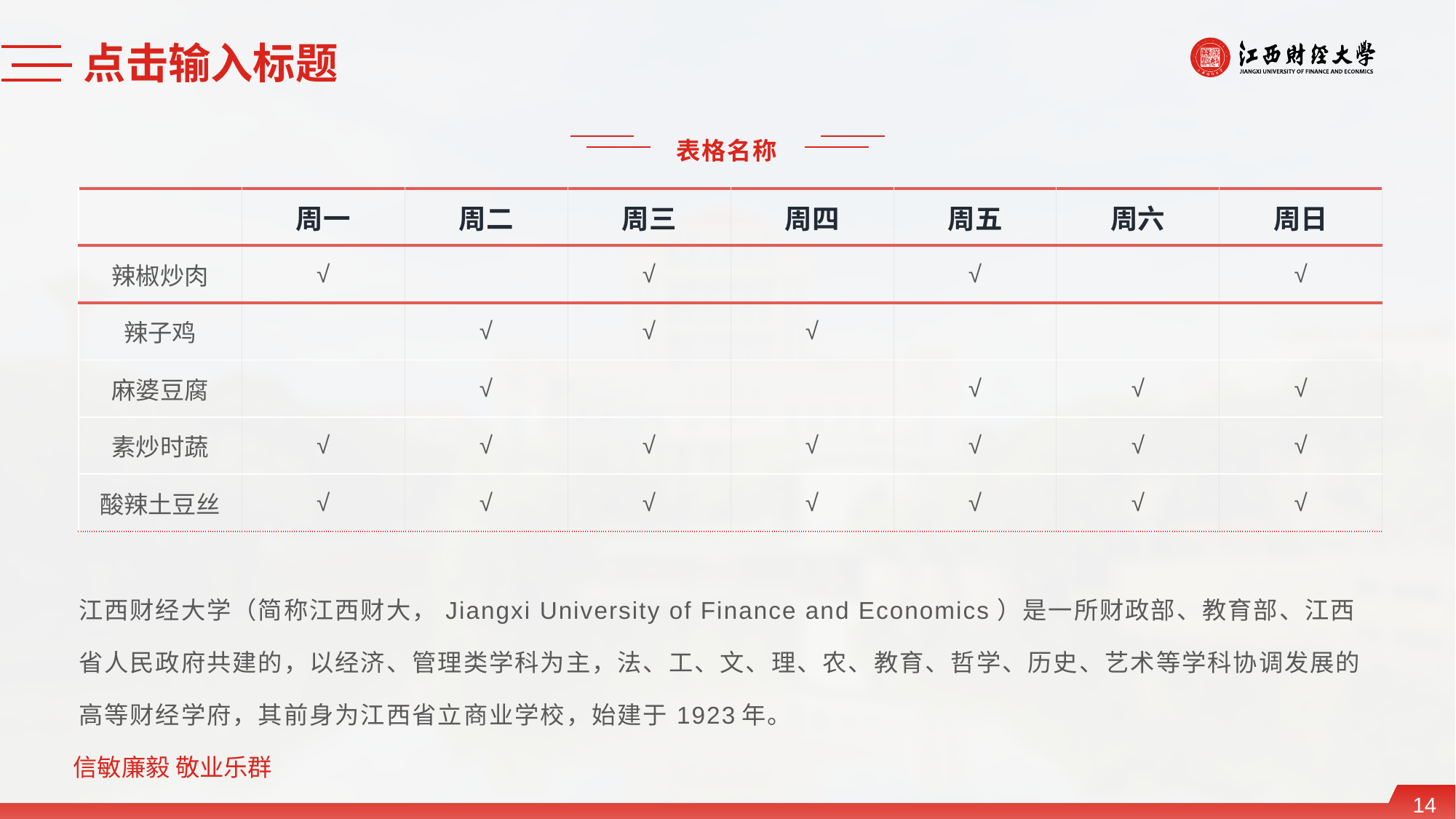

点击输入标题
表格名称
|  | 周一 | 周二 | 周三 | 周四 | 周五 | 周六 | 周日 |
| --- | --- | --- | --- | --- | --- | --- | --- |
| 辣椒炒肉 | √ |  | √ |  | √ |  | √ |
| 辣子鸡 |  | √ | √ | √ |  |  |  |
| 麻婆豆腐 |  | √ |  |  | √ | √ | √ |
| 素炒时蔬 | √ | √ | √ | √ | √ | √ | √ |
| 酸辣土豆丝 | √ | √ | √ | √ | √ | √ | √ |
江西财经大学（简称江西财大，Jiangxi University of Finance and Economics）是一所财政部、教育部、江西省人民政府共建的，以经济、管理类学科为主，法、工、文、理、农、教育、哲学、历史、艺术等学科协调发展的高等财经学府，其前身为江西省立商业学校，始建于1923年。
14